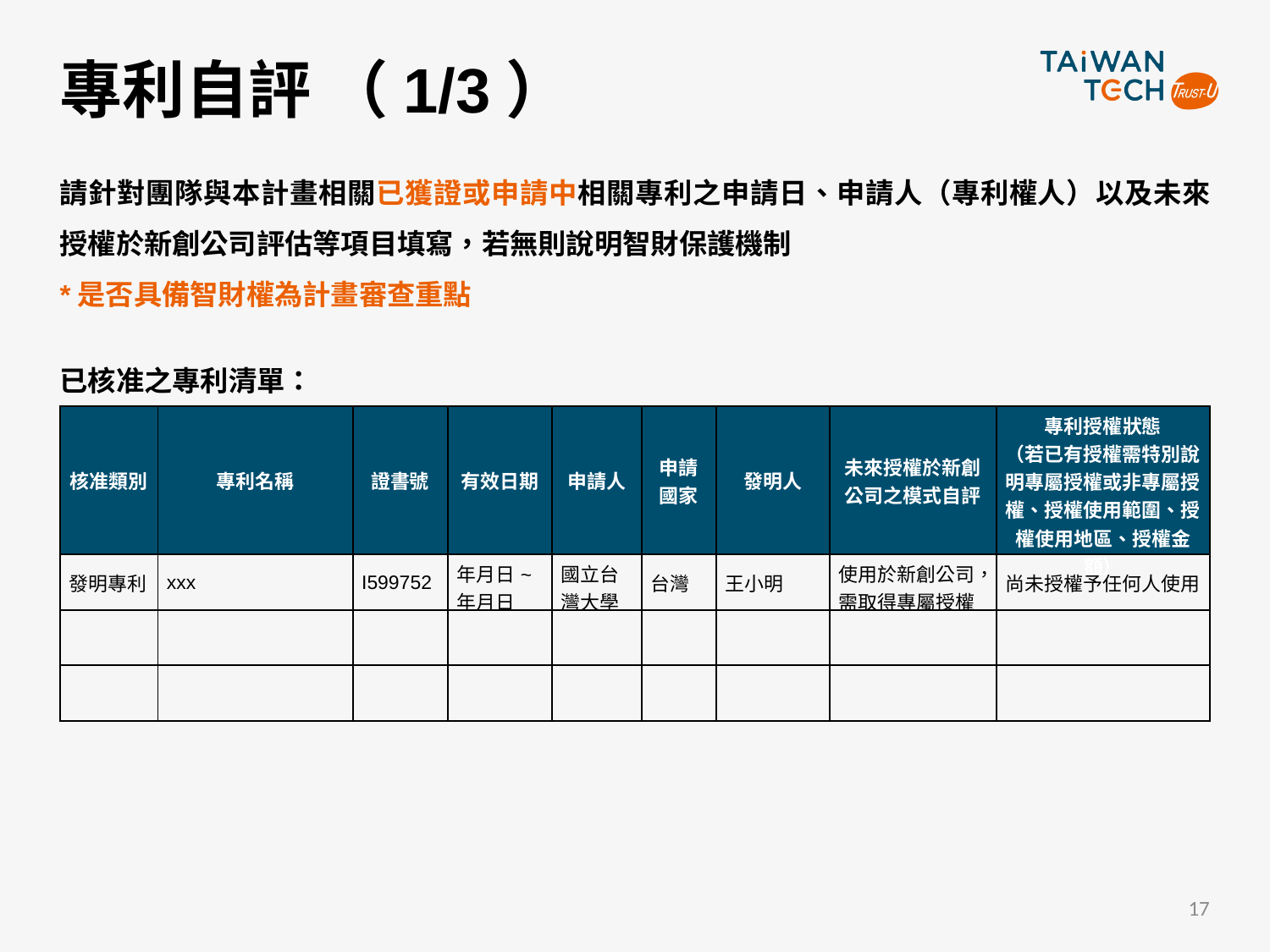

# 專利自評 （1/3）
請針對團隊與本計畫相關已獲證或申請中相關專利之申請日、申請人（專利權人）以及未來授權於新創公司評估等項目填寫，若無則說明智財保護機制
*是否具備智財權為計畫審查重點
已核准之專利清單：
| 核准類別 | 專利名稱 | 證書號 | 有效日期 | 申請人 | 申請國家 | 發明人 | 未來授權於新創公司之模式自評 | 專利授權狀態 （若已有授權需特別說明專屬授權或非專屬授權、授權使用範圍、授權使用地區、授權金額） |
| --- | --- | --- | --- | --- | --- | --- | --- | --- |
| 發明專利 | xxx | I599752 | 年月日~年月日 | 國立台灣大學 | 台灣 | 王小明 | 使用於新創公司，需取得專屬授權 | 尚未授權予任何人使用 |
|  |  |  |  |  |  |  |  |  |
|  |  |  |  |  |  |  |  |  |
17